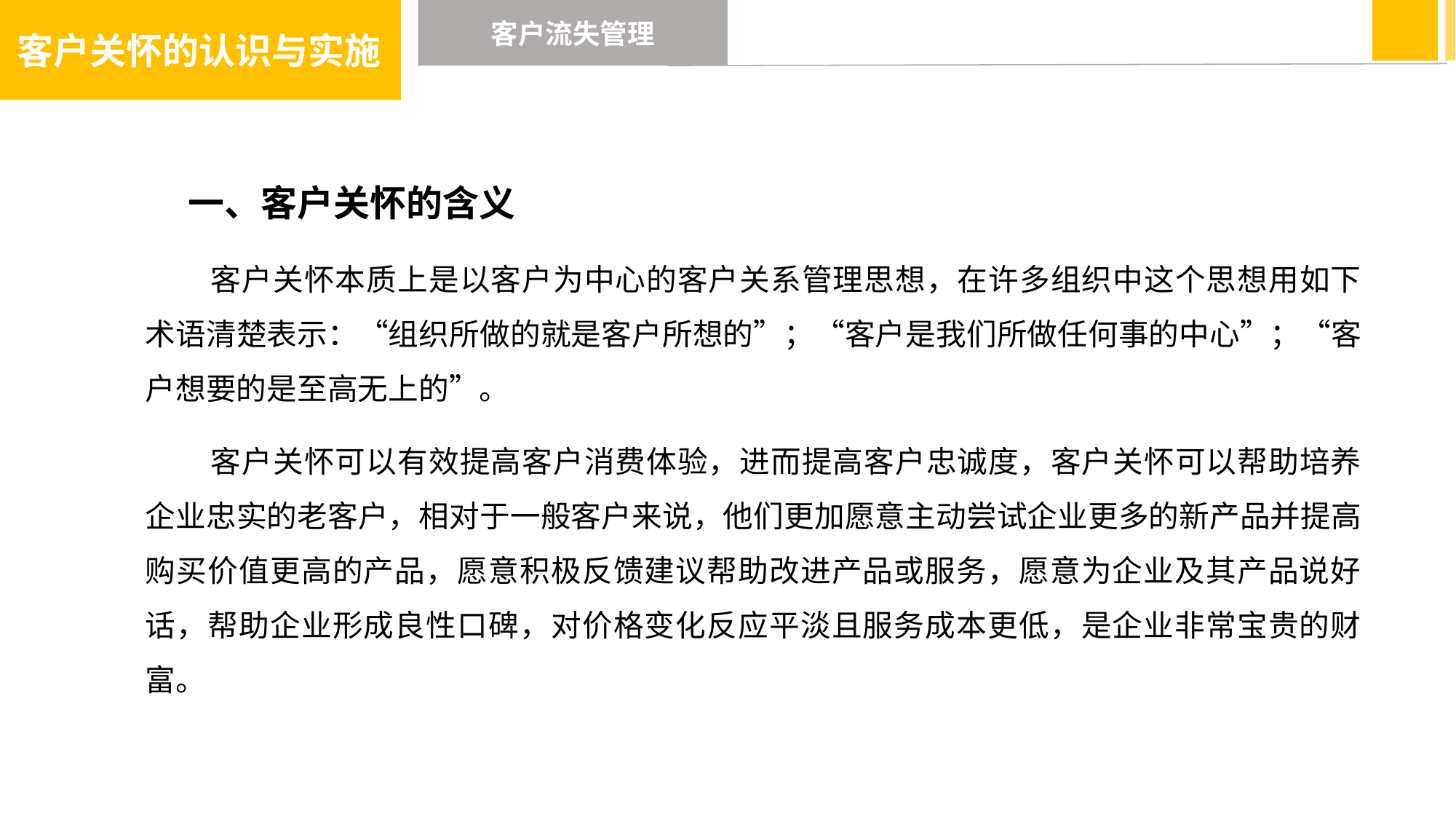

客户关怀的认识与实施
客户流失管理

一、客户关怀的含义
  客户关怀本质上是以客户为中心的客户关系管理思想，在许多组织中这个思想用如下术语清楚表示：“组织所做的就是客户所想的”；“客户是我们所做任何事的中心”；“客户想要的是至高无上的”。
  客户关怀可以有效提高客户消费体验，进而提高客户忠诚度，客户关怀可以帮助培养企业忠实的老客户，相对于一般客户来说，他们更加愿意主动尝试企业更多的新产品并提高购买价值更高的产品，愿意积极反馈建议帮助改进产品或服务，愿意为企业及其产品说好话，帮助企业形成良性口碑，对价格变化反应平淡且服务成本更低，是企业非常宝贵的财富。